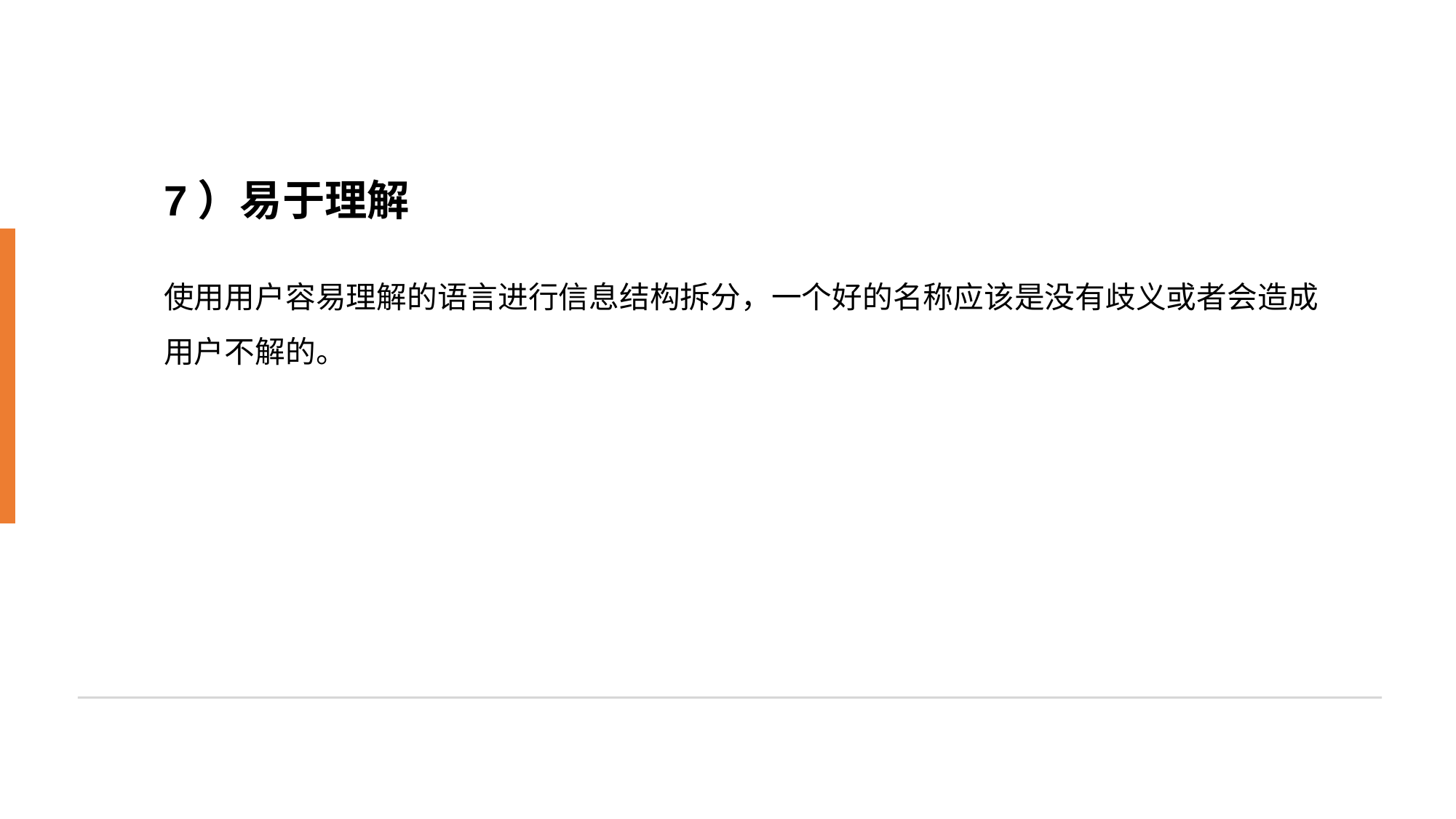

7）易于理解

使用用户容易理解的语言进行信息结构拆分，一个好的名称应该是没有歧义或者会造成用户不解的。